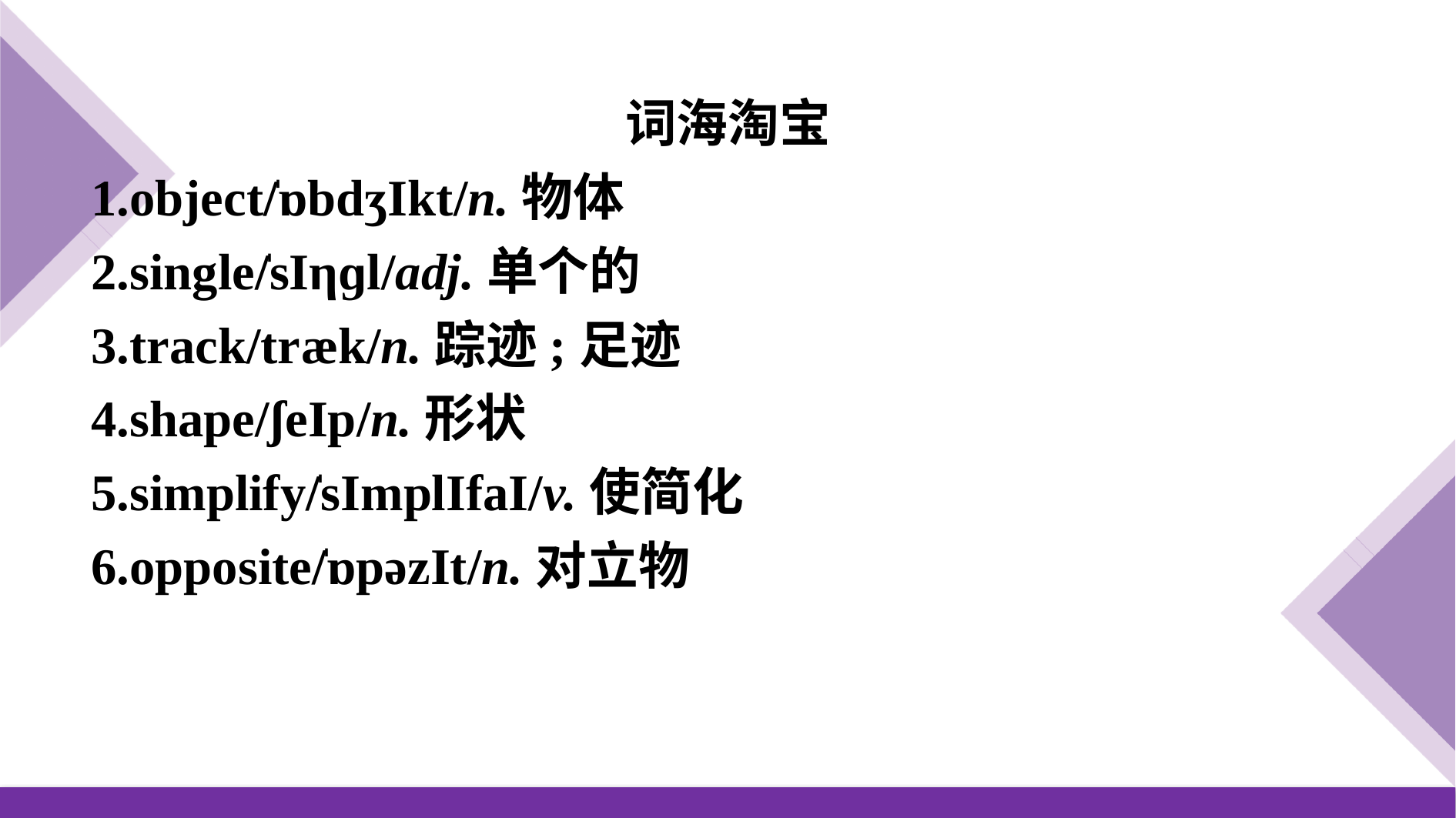

词海淘宝
1.object/̍ɒbdʒIkt/n.物体
2.single/̍sIηɡl/adj.单个的
3.track/træk/n.踪迹;足迹
4.shape/ʃeIp/n.形状
5.simplify/̍sImplIfaI/v.使简化
6.opposite/̍ɒpəzIt/n.对立物